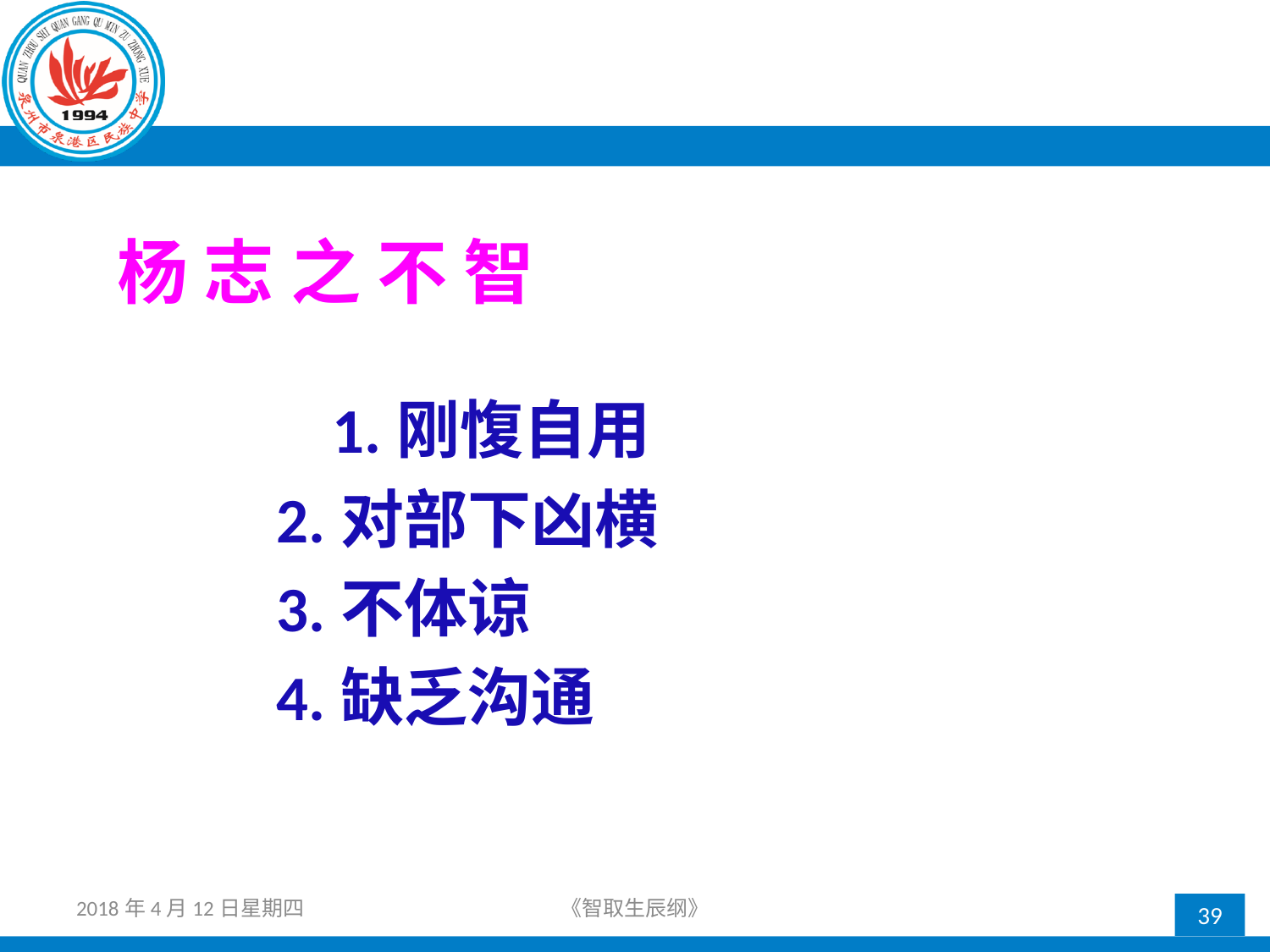

# 杨 志 之 不 智
  1.刚愎自用
  2.对部下凶横
  3.不体谅
  4.缺乏沟通
2018年4月12日星期四
《智取生辰纲》